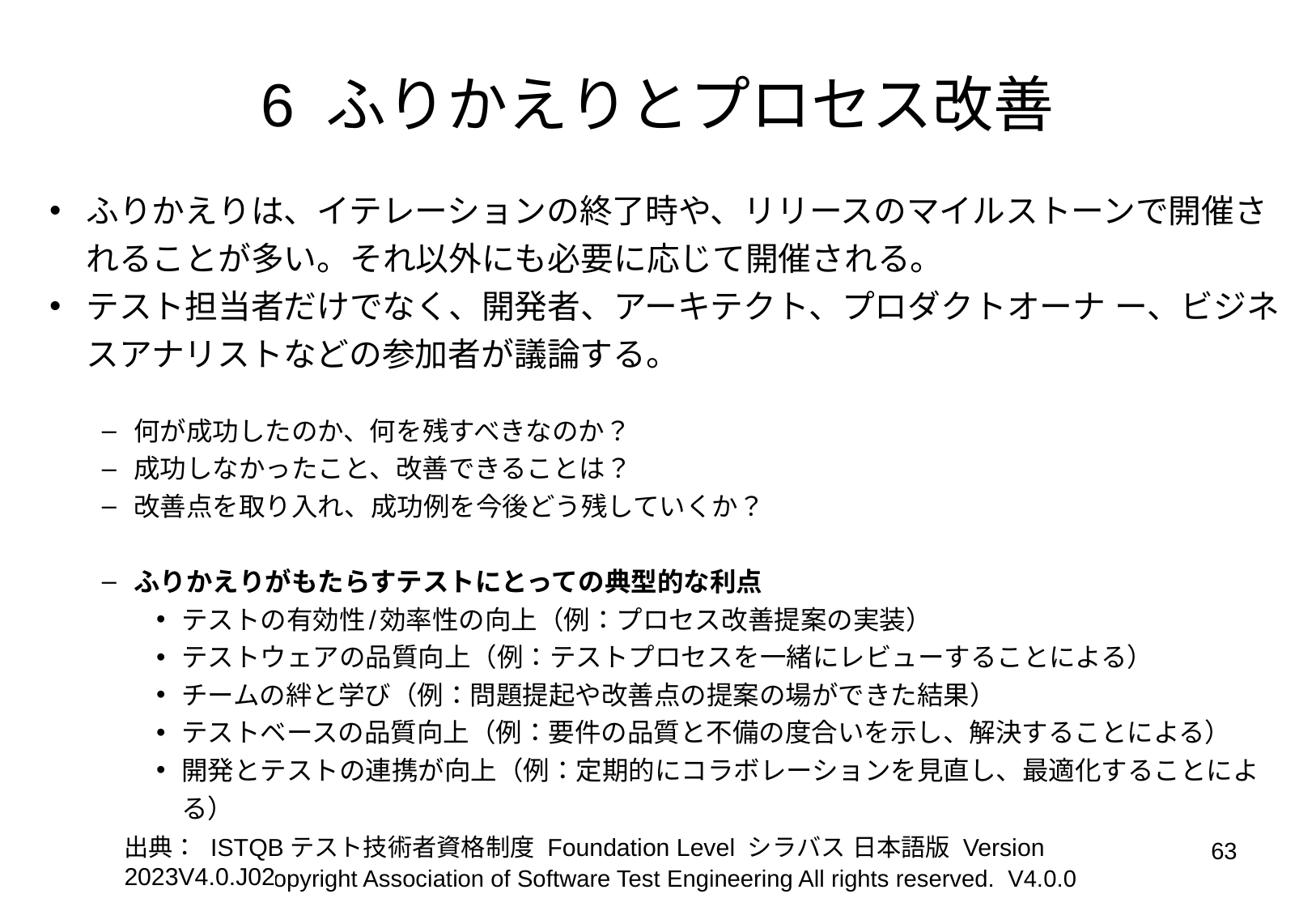

# 6 ふりかえりとプロセス改善
ふりかえりは、イテレーションの終了時や、リリースのマイルストーンで開催されることが多い。それ以外にも必要に応じて開催される。
テスト担当者だけでなく、開発者、アーキテクト、プロダクトオーナ ー、ビジネスアナリストなどの参加者が議論する。

何が成功したのか、何を残すべきなのか？
成功しなかったこと、改善できることは？
改善点を取り入れ、成功例を今後どう残していくか？

ふりかえりがもたらすテストにとっての典型的な利点
テストの有効性/効率性の向上（例：プロセス改善提案の実装）
テストウェアの品質向上（例：テストプロセスを一緒にレビューすることによる）
チームの絆と学び（例：問題提起や改善点の提案の場ができた結果）
テストベースの品質向上（例：要件の品質と不備の度合いを示し、解決することによる）
開発とテストの連携が向上（例：定期的にコラボレーションを見直し、最適化することによる）
出典： ISTQBテスト技術者資格制度 Foundation Level シラバス 日本語版 Version 2023V4.0.J02
63
Copyright Association of Software Test Engineering All rights reserved.  V4.0.0